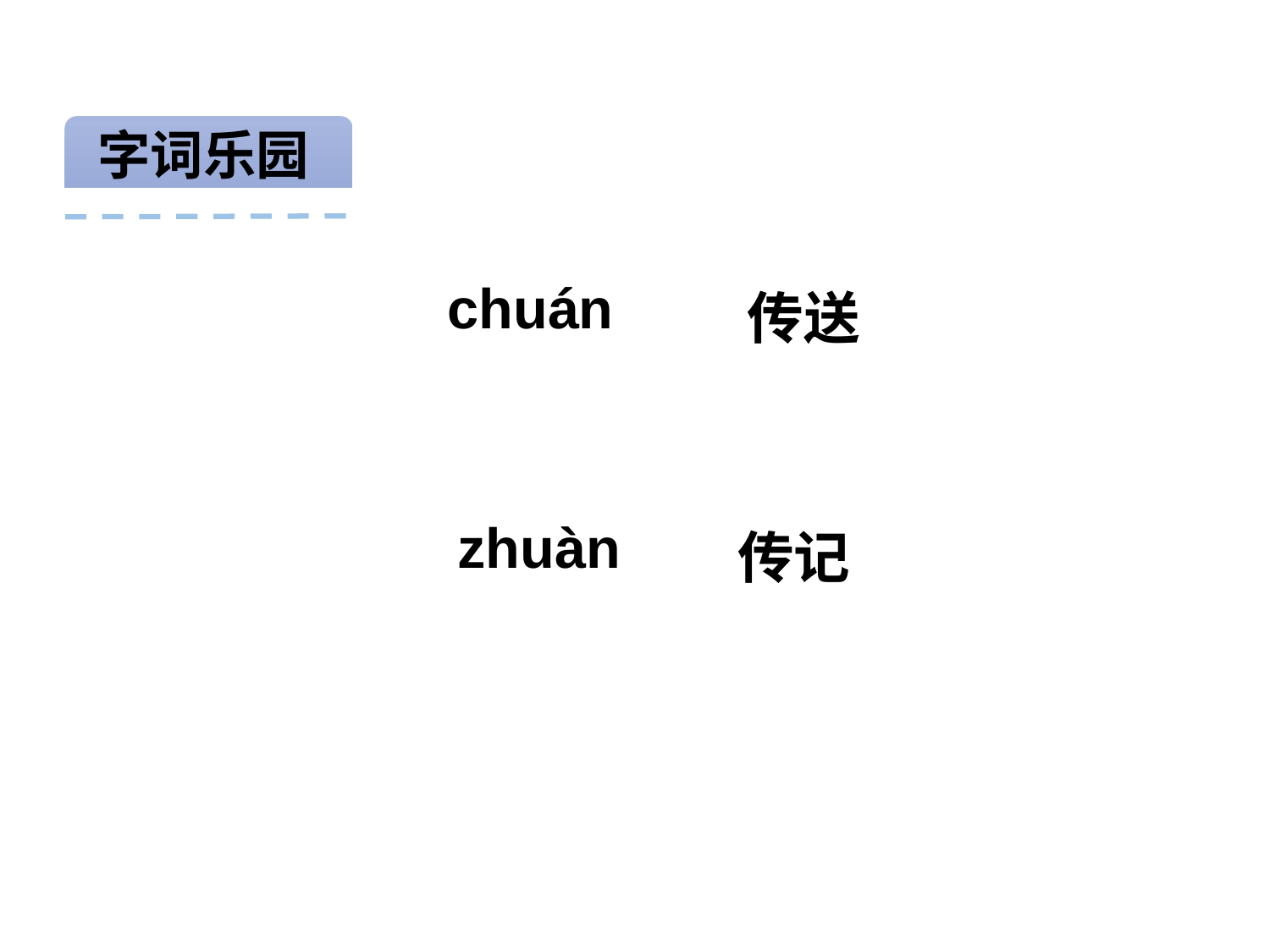

字词乐园
预习检查
chuán
传送
传
zhuàn
传记